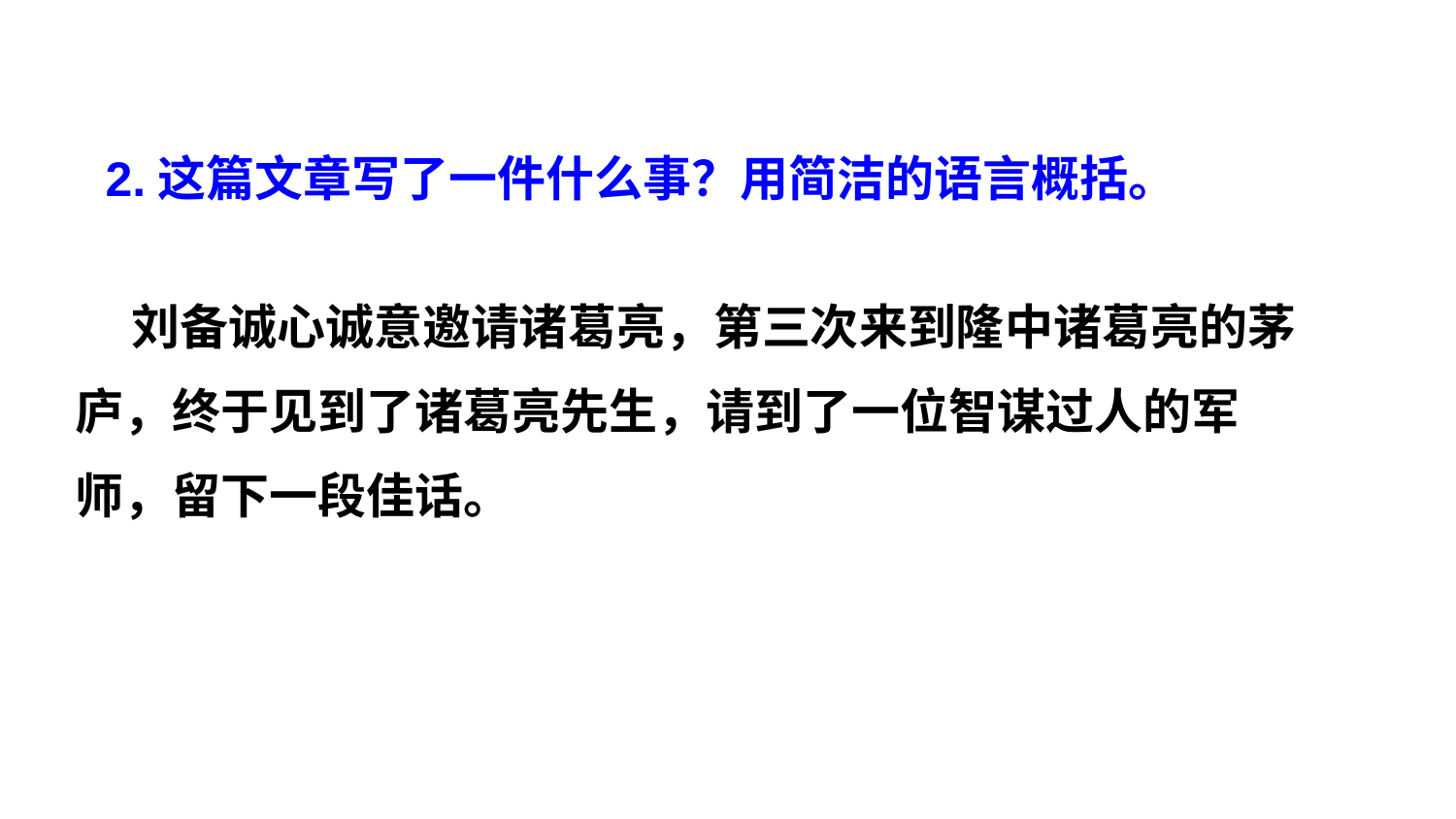

2.这篇文章写了一件什么事？用简洁的语言概括。
    刘备诚心诚意邀请诸葛亮，第三次来到隆中诸葛亮的茅庐，终于见到了诸葛亮先生，请到了一位智谋过人的军师，留下一段佳话。